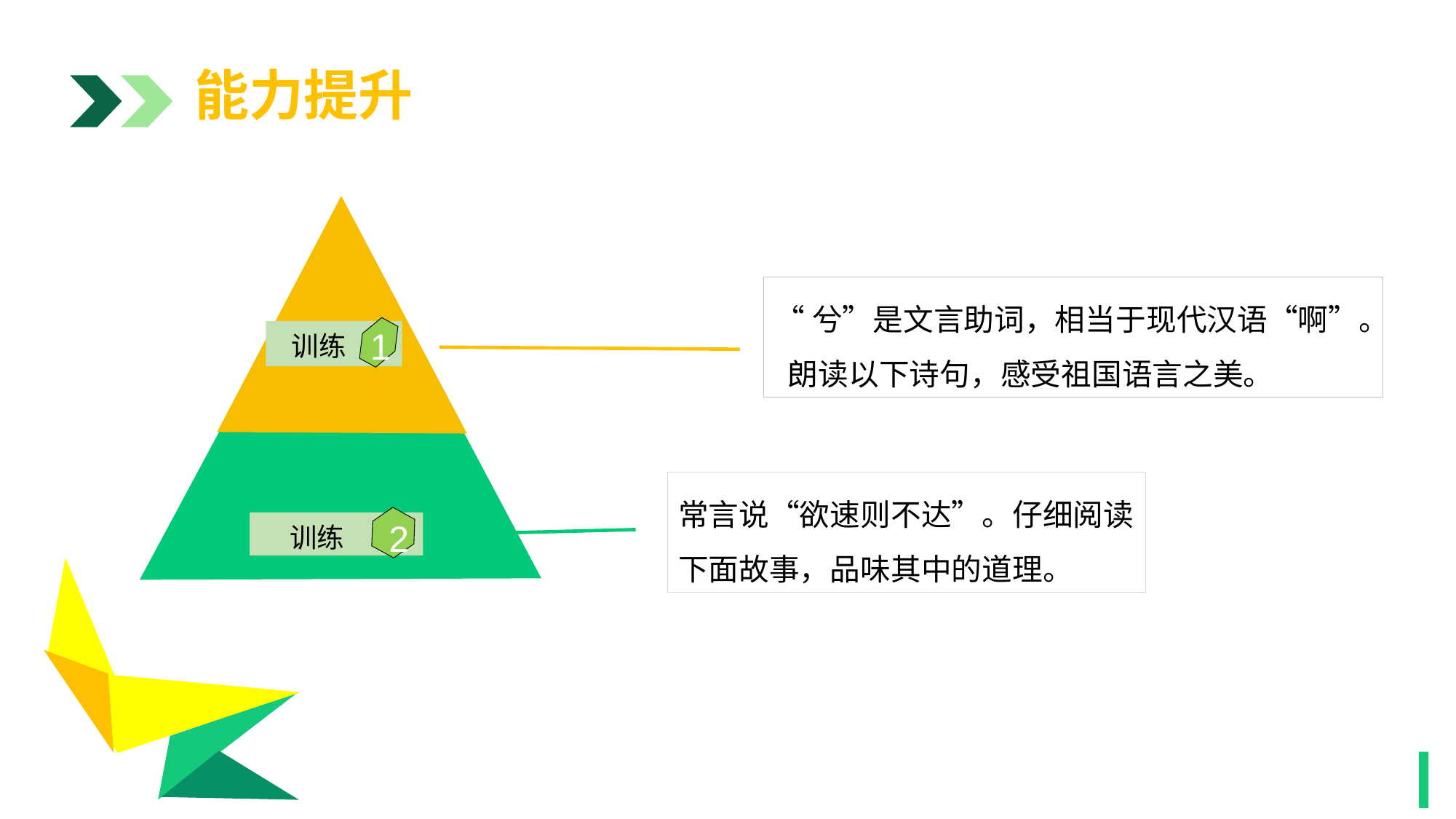

能力提升

阶段三
1
“兮”是文言助词，相当于现代汉语“啊”。  朗读以下诗句，感受祖国语言之美。
1

训练
常言说“欲速则不达”。仔细阅读下面故事，品味其中的道理。
2

训练

1
8